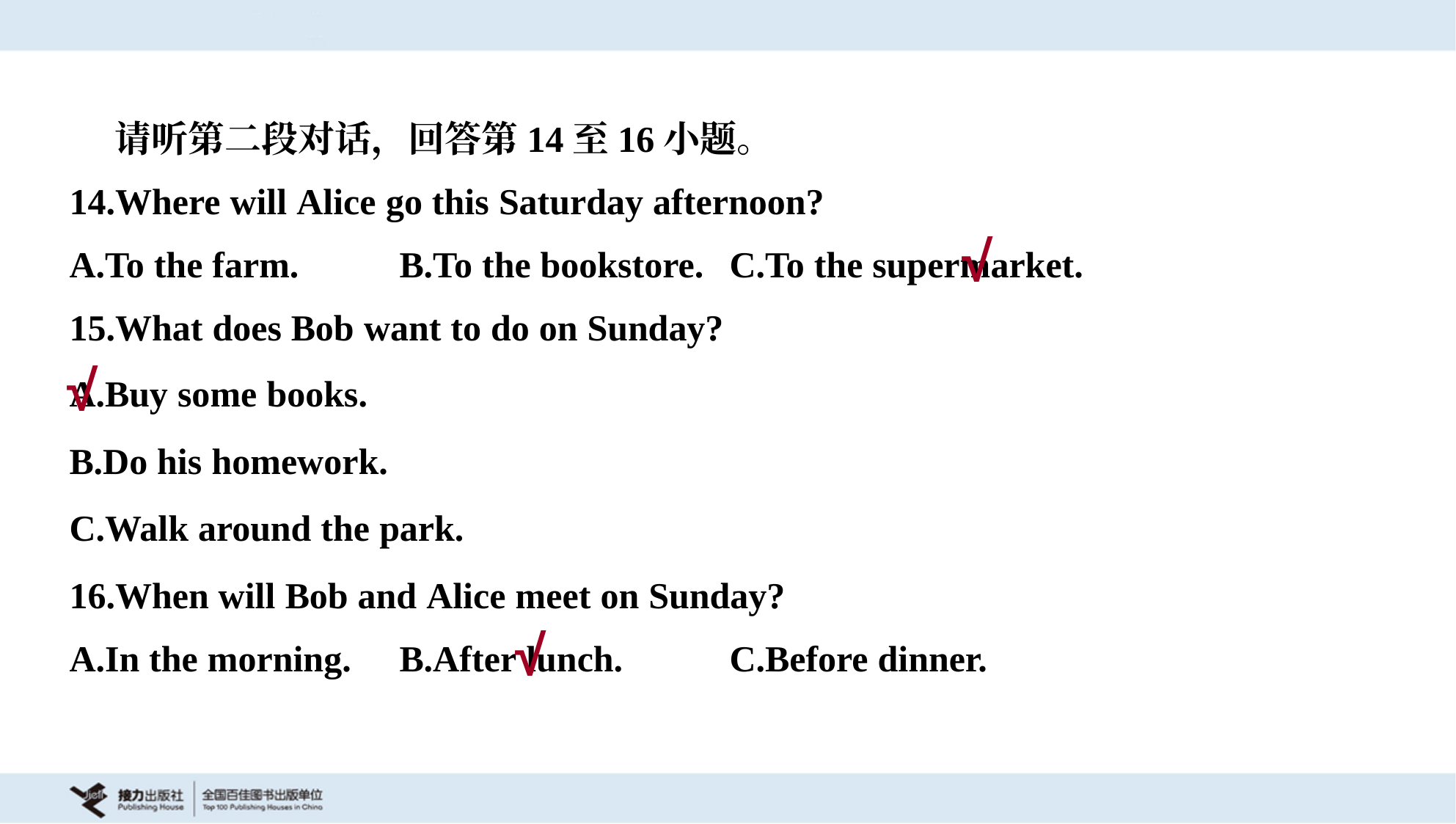

请听第二段对话，回答第14至16小题。
14.Where will Alice go this Saturday afternoon?
A.To the farm.	B.To the bookstore.	C.To the supermarket.
√
15.What does Bob want to do on Sunday?
A.Buy some books.
B.Do his homework.
C.Walk around the park.
√
16.When will Bob and Alice meet on Sunday?
A.In the morning.	B.After lunch.	C.Before dinner.
√